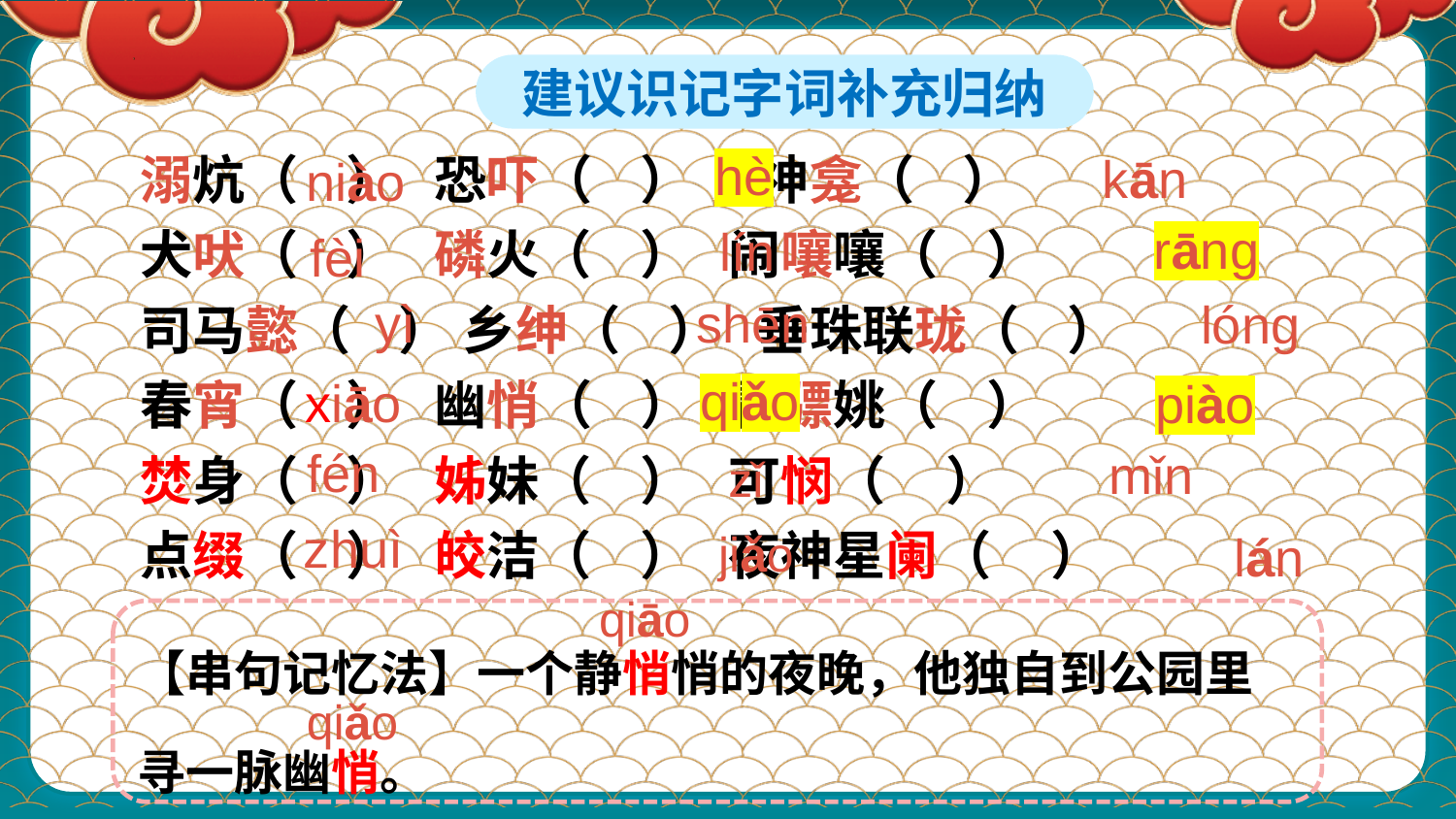

建议识记字词补充归纳
hè
kān
溺炕（    ）   恐吓（    ）　 神龛（    ）
犬吠（    ）   磷火（    ）   闹嚷嚷（    ）
司马懿（    ） 乡绅（    ）   垂珠联珑（    ）
春宵（    ）   幽悄（    ）   霍骠姚（    ）
焚身（    ）   姊妹（    ）   可悯（     ）
点缀（    ）   皎洁（    ）   夜神星阑（     ）
niào
rānɡ
lín
fèi
shēn
yì
lónɡ
qiǎo
xiāo
piào
fén
mǐn
zǐ
zhuì
jiǎo
lán
qiāo
【串句记忆法】一个静悄悄的夜晚，他独自到公园里寻一脉幽悄。
qiǎo